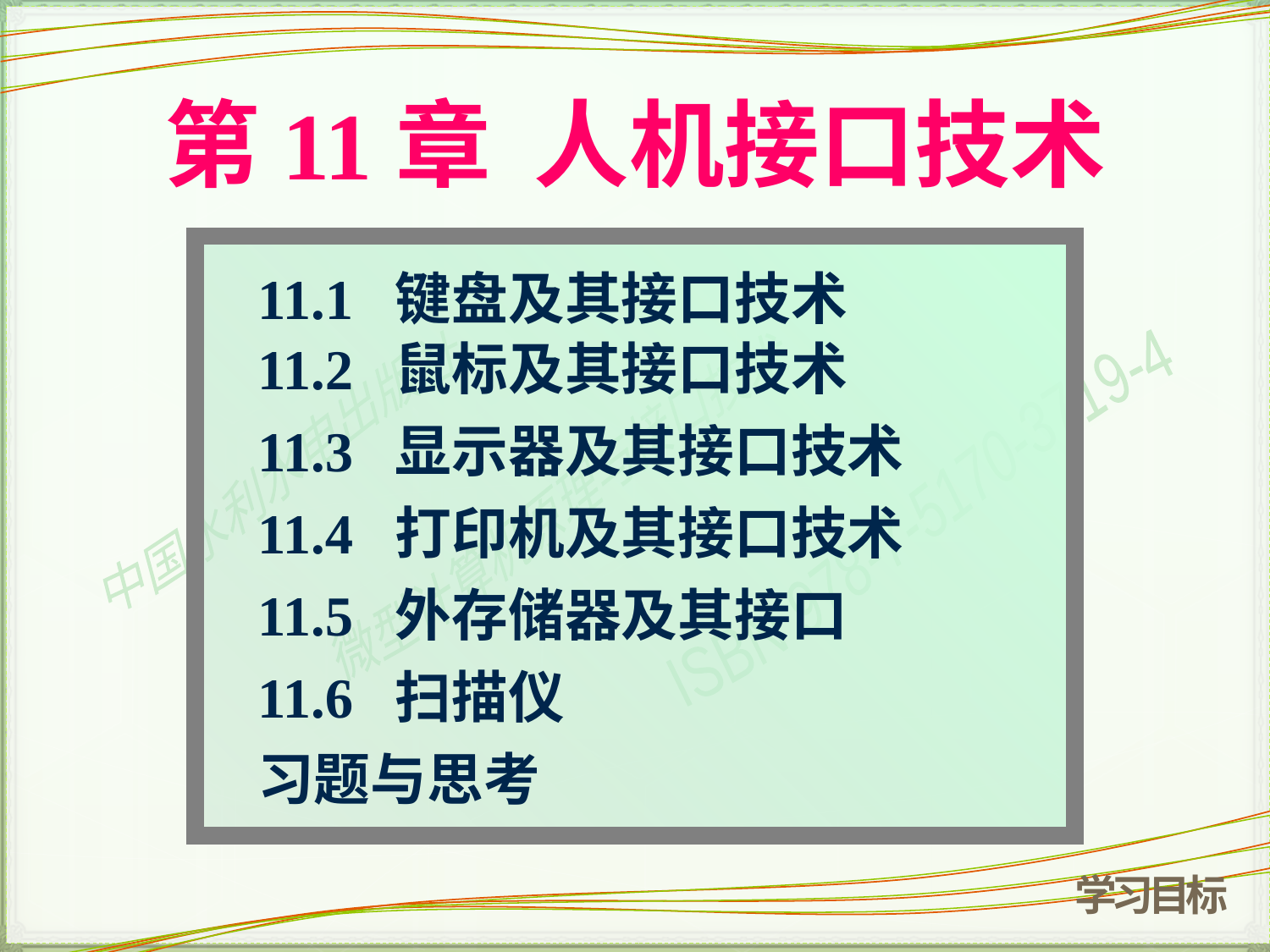

# 第11章  人机接口技术
11.1  键盘及其接口技术
11.2  鼠标及其接口技术
11.3  显示器及其接口技术
11.4  打印机及其接口技术
11.5  外存储器及其接口
11.6  扫描仪
习题与思考

学习目标